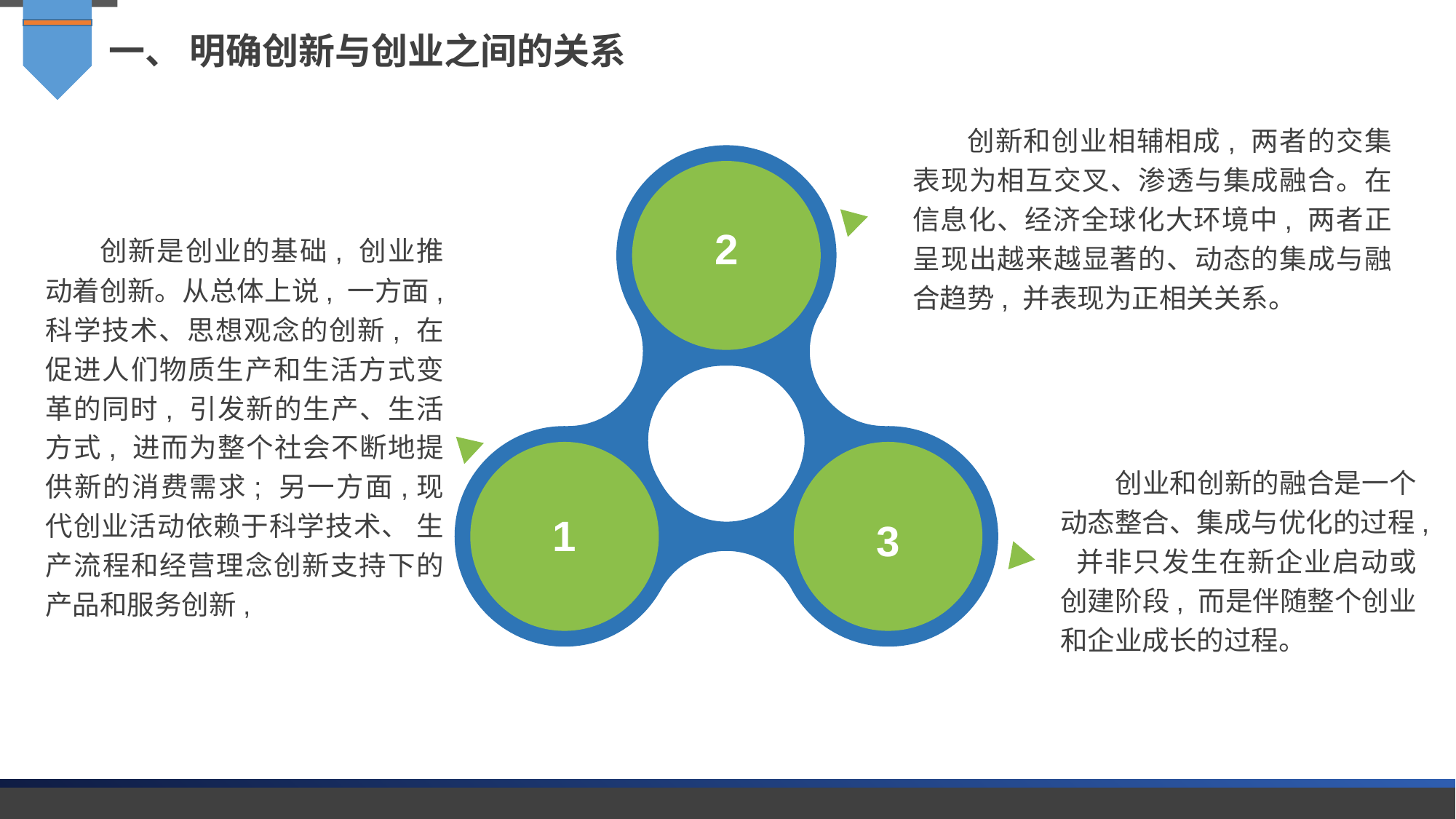

一、 明确创新与创业之间的关系
创新和创业相辅相成, 两者的交集表现为相互交叉、渗透与集成融合。在信息化、经济全球化大环境中, 两者正呈现出越来越显著的、动态的集成与融合趋势, 并表现为正相关关系。

创新是创业的基础, 创业推动着创新。从总体上说, 一方面, 科学技术、思想观念的创新, 在促进人们物质生产和生活方式变革的同时, 引发新的生产、生活方式, 进而为整个社会不断地提供新的消费需求; 另一方面,现代创业活动依赖于科学技术、 生产流程和经营理念创新支持下的产品和服务创新,
2

创业和创新的融合是一个动态整合、集成与优化的过程, 并非只发生在新企业启动或创建阶段, 而是伴随整个创业和企业成长的过程。
1
3